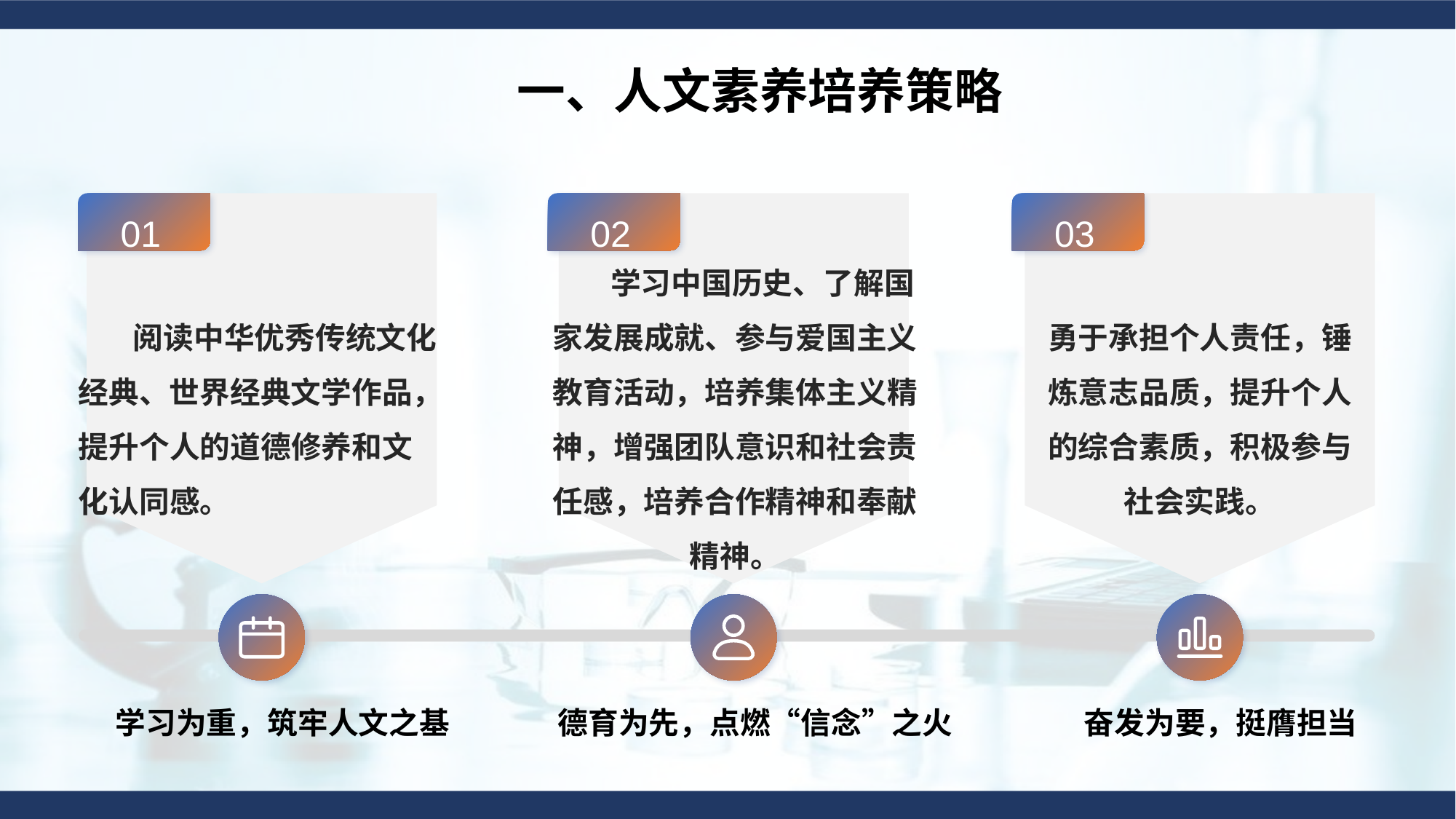

一、人文素养培养策略
01
02
03

阅读中华优秀传统文化经典、世界经典文学作品，提升个人的道德修养和文化认同感。
学习中国历史、了解国家发展成就、参与爱国主义教育活动，培养集体主义精神，增强团队意识和社会责任感，培养合作精神和奉献精神。
勇于承担个人责任，锤炼意志品质，提升个人的综合素质，积极参与社会实践。

德育为先，点燃“信念”之火
学习为重，筑牢人文之基
奋发为要，挺膺担当